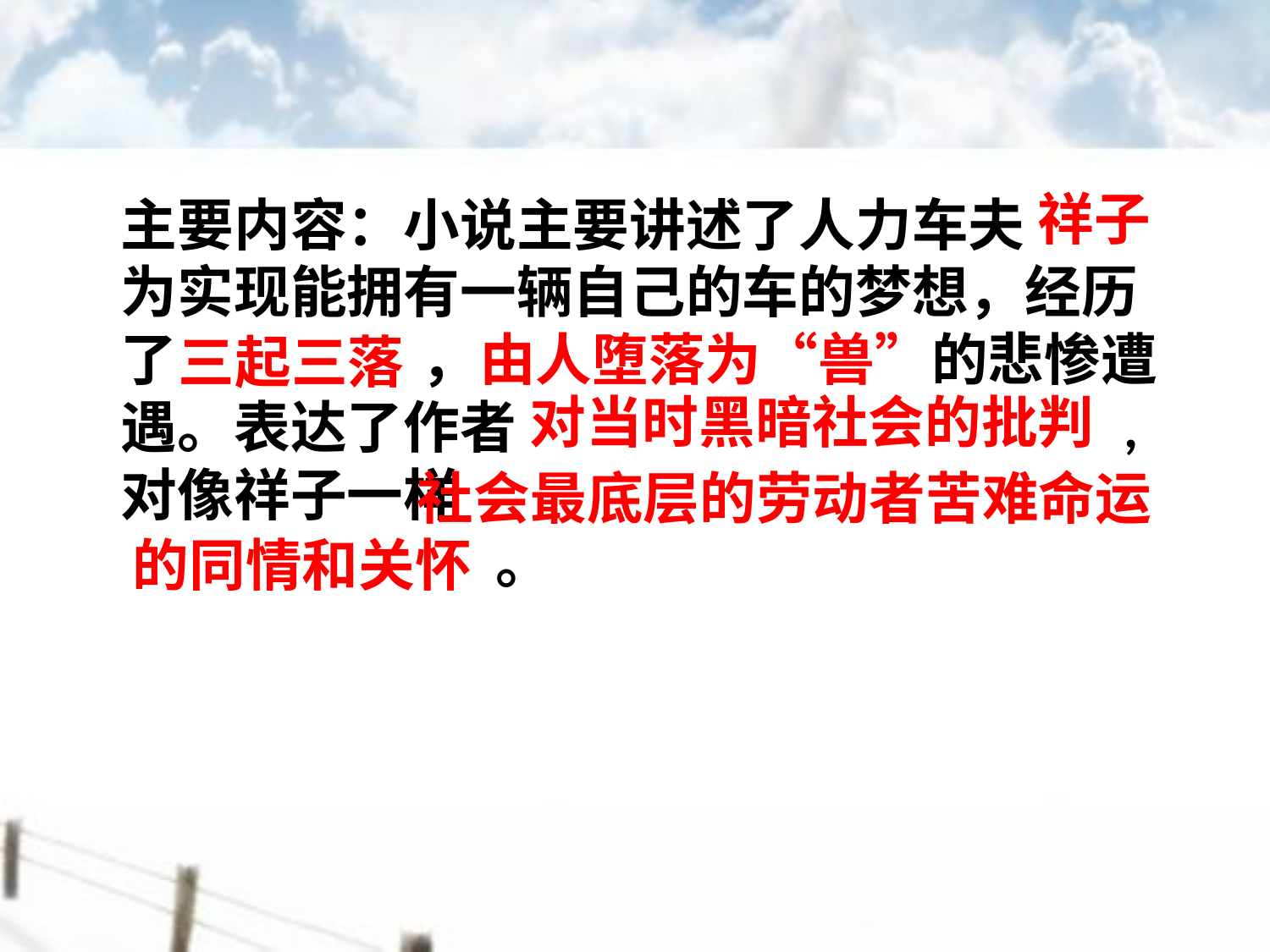

祥子
主要内容：小说主要讲述了人力车夫         为实现能拥有一辆自己的车的梦想，经历了                   ，由人堕落为“兽”的悲惨遭遇。表达了作者                                              , 对像祥子一样
                            。
三起三落
对当时黑暗社会的批判
                     社会最底层的劳动者苦难命运的同情和关怀